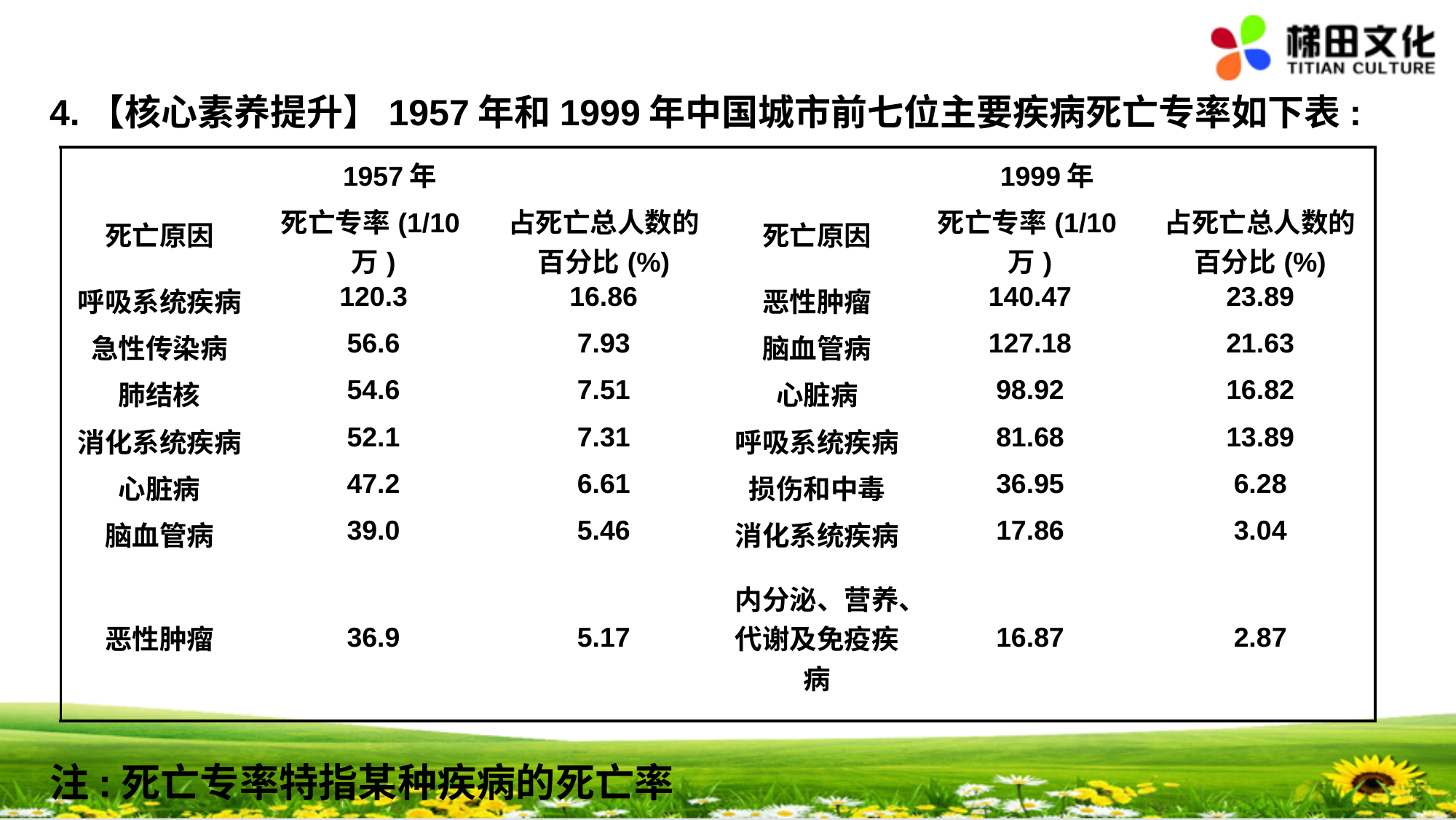

4.【核心素养提升】1957年和1999年中国城市前七位主要疾病死亡专率如下表:

注:死亡专率特指某种疾病的死亡率
| 1957年 |  |  | 1999年 |  |  |
| --- | --- | --- | --- | --- | --- |
| 死亡原因 | 死亡专率(1/10万) | 占死亡总人数的百分比(%) | 死亡原因 | 死亡专率(1/10万) | 占死亡总人数的百分比(%) |
| 呼吸系统疾病 | 120.3 | 16.86 | 恶性肿瘤 | 140.47 | 23.89 |
| 急性传染病 | 56.6 | 7.93 | 脑血管病 | 127.18 | 21.63 |
| 肺结核 | 54.6 | 7.51 | 心脏病 | 98.92 | 16.82 |
| 消化系统疾病 | 52.1 | 7.31 | 呼吸系统疾病 | 81.68 | 13.89 |
| 心脏病 | 47.2 | 6.61 | 损伤和中毒 | 36.95 | 6.28 |
| 脑血管病 | 39.0 | 5.46 | 消化系统疾病 | 17.86 | 3.04 |
| 恶性肿瘤 | 36.9 | 5.17 | 内分泌、营养、代谢及免疫疾病 | 16.87 | 2.87 |